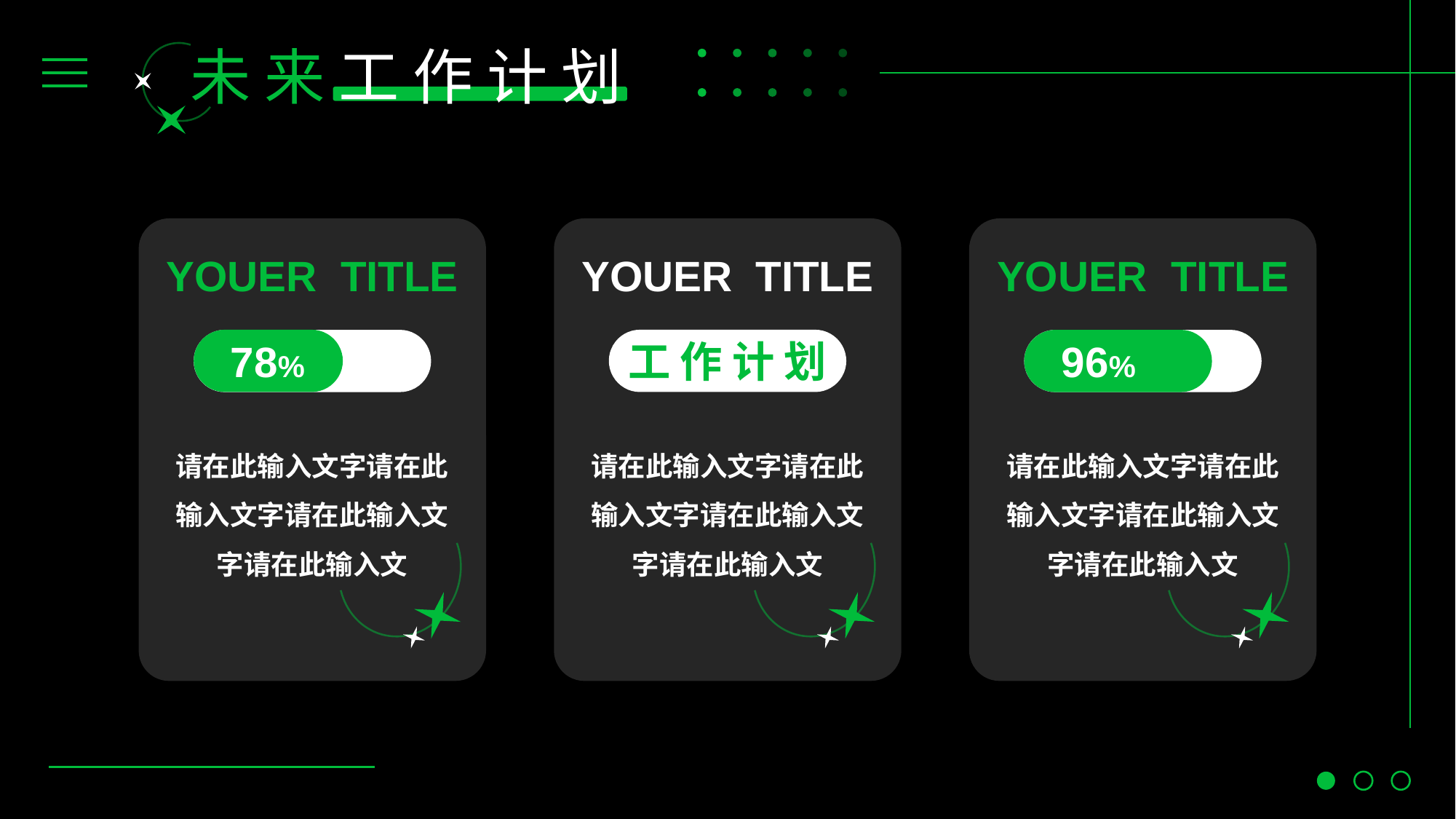

未 来 工 作 计 划

YOUER  TITLE
YOUER  TITLE
YOUER  TITLE
78%
工 作 计 划
96%

请在此输入文字请在此输入文字请在此输入文字请在此输入文
请在此输入文字请在此输入文字请在此输入文字请在此输入文
请在此输入文字请在此输入文字请在此输入文字请在此输入文